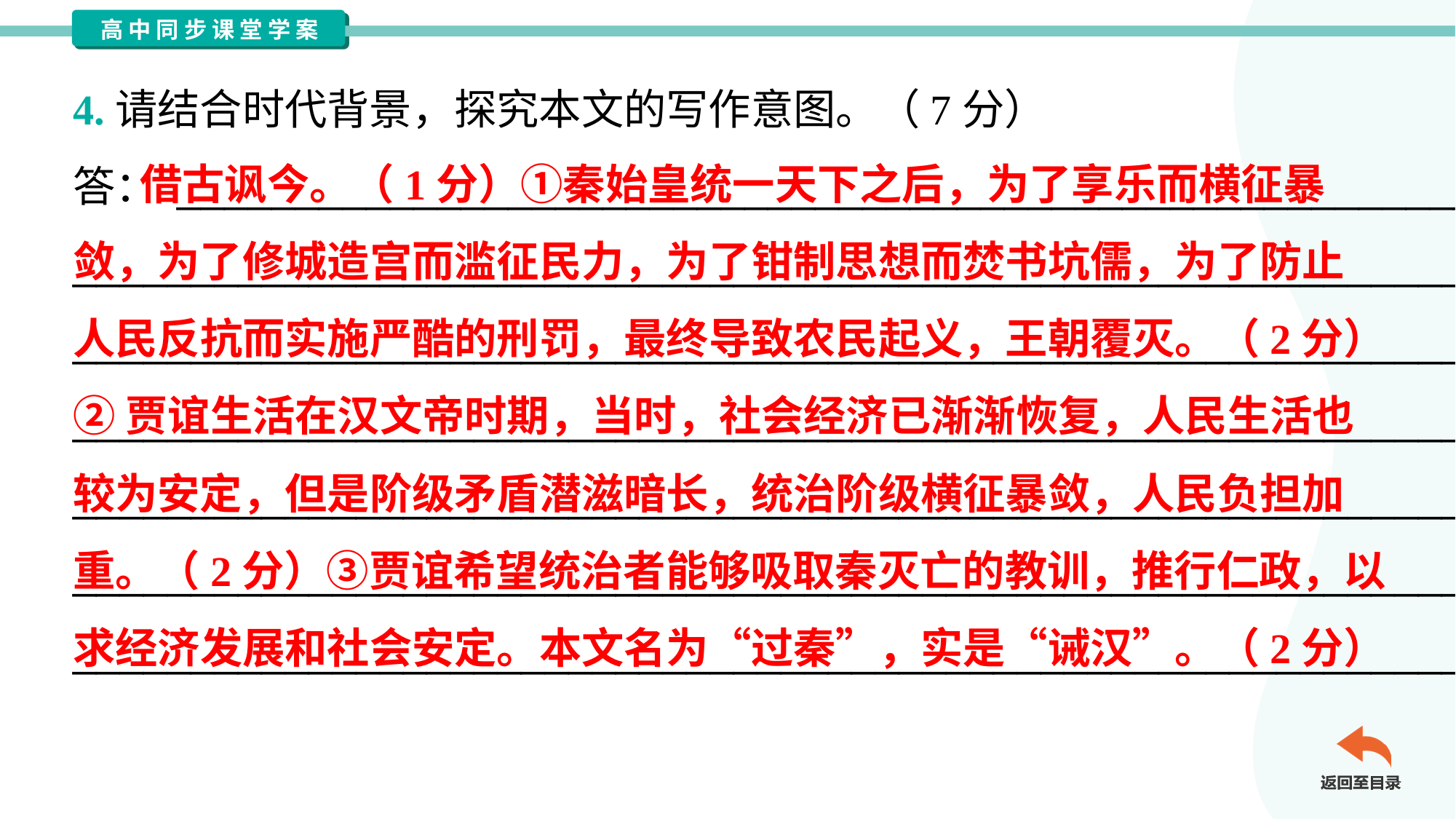

4.请结合时代背景，探究本文的写作意图。（7分）
答： ________________________________________________________
_____________________________________________________________
_____________________________________________________________
_____________________________________________________________
_____________________________________________________________
_____________________________________________________________
_____________________________________________________________
      借古讽今。（1分）①秦始皇统一天下之后，为了享乐而横征暴
敛，为了修城造宫而滥征民力，为了钳制思想而焚书坑儒，为了防止
人民反抗而实施严酷的刑罚，最终导致农民起义，王朝覆灭。（2分）
②贾谊生活在汉文帝时期，当时，社会经济已渐渐恢复，人民生活也
较为安定，但是阶级矛盾潜滋暗长，统治阶级横征暴敛，人民负担加
重。（2分）③贾谊希望统治者能够吸取秦灭亡的教训，推行仁政，以
求经济发展和社会安定。本文名为“过秦”，实是“诫汉”。（2分）